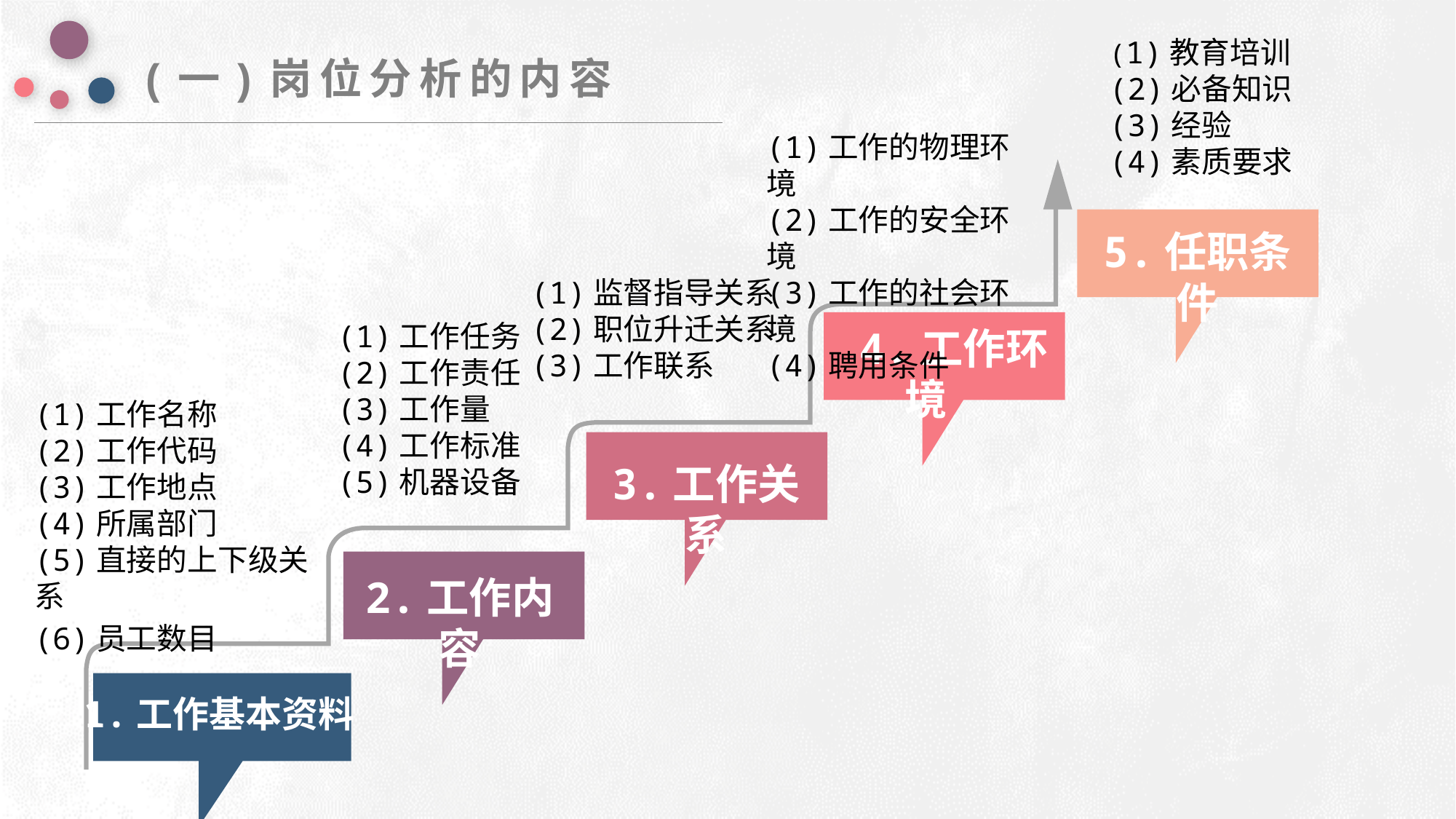

(1)教育培训
(2)必备知识
(3)经验
(4)素质要求
(一)岗位分析的内容

(1)工作的物理环境
(2)工作的安全环境
(3)工作的社会环境
(4)聘用条件

5.任职条件
e7d195523061f1c0deeec63e560781cfd59afb0ea006f2a87ABB68BF51EA6619813959095094C18C62A12F549504892A4AAA8C1554C6663626E05CA27F281A14E6983772AFC3FB97135759321DEA3D70CCCB10945EC5A0322096E752803368C2184698845E3CCD6DB7F651295A8E4F3FDC19EA64A2B4A4AC1434B55AAE41CF0BF61B375C23F3039959E085EE760725AA
(1)监督指导关系
(2)职位升迁关系
(3)工作联系

  4.工作环境
(1)工作任务
(2)工作责任
(3)工作量
(4)工作标准
(5)机器设备

(1)工作名称
(2)工作代码
(3)工作地点
(4)所属部门
(5)直接的上下级关系
(6)员工数目

3.工作关系

2.工作内容

1.工作基本资料